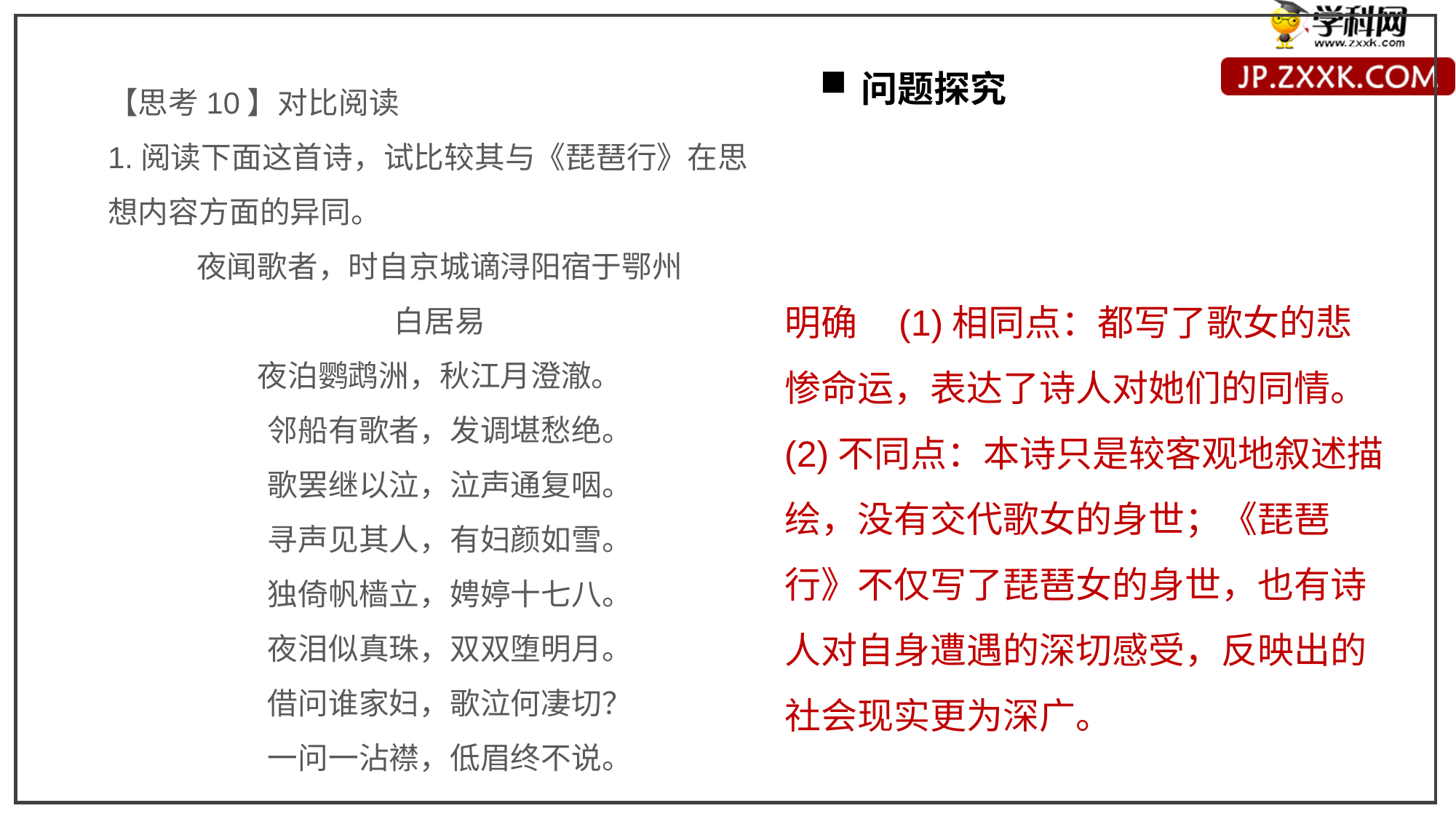

【思考10】对比阅读
1.阅读下面这首诗，试比较其与《琵琶行》在思想内容方面的异同。
夜闻歌者，时自京城谪浔阳宿于鄂州
白居易
夜泊鹦鹉洲，秋江月澄澈。
  邻船有歌者，发调堪愁绝。
  歌罢继以泣，泣声通复咽。
  寻声见其人，有妇颜如雪。
  独倚帆樯立，娉婷十七八。
  夜泪似真珠，双双堕明月。
  借问谁家妇，歌泣何凄切？
  一问一沾襟，低眉终不说。
问题探究
明确    (1)相同点：都写了歌女的悲惨命运，表达了诗人对她们的同情。
(2)不同点：本诗只是较客观地叙述描绘，没有交代歌女的身世；《琵琶行》不仅写了琵琶女的身世，也有诗人对自身遭遇的深切感受，反映出的社会现实更为深广。